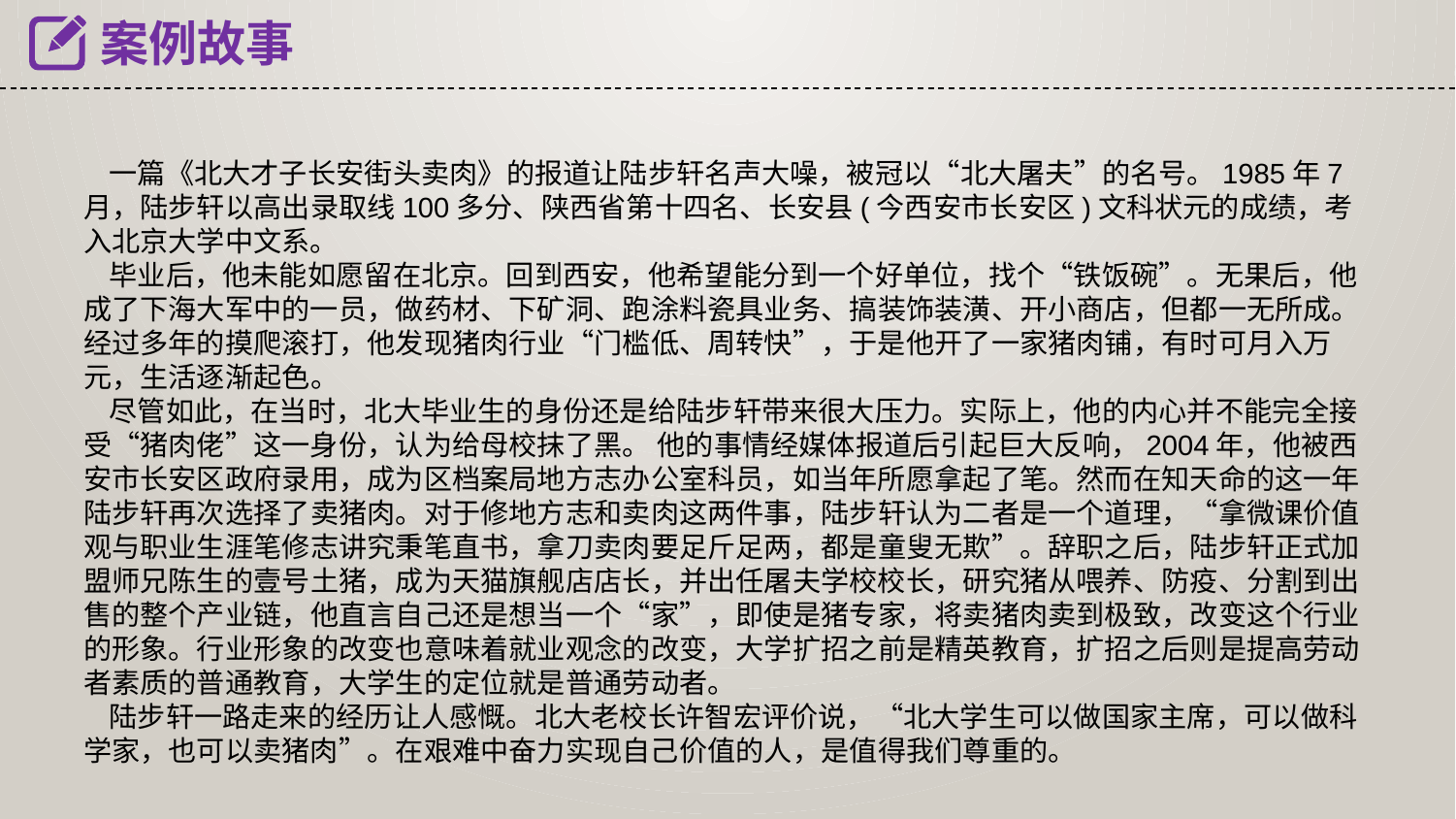

案例故事

   一篇《北大才子长安街头卖肉》的报道让陆步轩名声大噪，被冠以“北大屠夫”的名号。1985年7月，陆步轩以高出录取线100多分、陕西省第十四名、长安县(今西安市长安区)文科状元的成绩，考入北京大学中文系。
   毕业后，他未能如愿留在北京。回到西安，他希望能分到一个好单位，找个“铁饭碗”。无果后，他成了下海大军中的一员，做药材、下矿洞、跑涂料瓷具业务、搞装饰装潢、开小商店，但都一无所成。经过多年的摸爬滚打，他发现猪肉行业“门槛低、周转快”，于是他开了一家猪肉铺，有时可月入万元，生活逐渐起色。
   尽管如此，在当时，北大毕业生的身份还是给陆步轩带来很大压力。实际上，他的内心并不能完全接受“猪肉佬”这一身份，认为给母校抹了黑。 他的事情经媒体报道后引起巨大反响，2004年，他被西安市长安区政府录用，成为区档案局地方志办公室科员，如当年所愿拿起了笔。然而在知天命的这一年陆步轩再次选择了卖猪肉。对于修地方志和卖肉这两件事，陆步轩认为二者是一个道理，“拿微课价值观与职业生涯笔修志讲究秉笔直书，拿刀卖肉要足斤足两，都是童叟无欺”。辞职之后，陆步轩正式加盟师兄陈生的壹号土猪，成为天猫旗舰店店长，并出任屠夫学校校长，研究猪从喂养、防疫、分割到出售的整个产业链，他直言自己还是想当一个“家”，即使是猪专家，将卖猪肉卖到极致，改变这个行业的形象。行业形象的改变也意味着就业观念的改变，大学扩招之前是精英教育，扩招之后则是提高劳动者素质的普通教育，大学生的定位就是普通劳动者。
   陆步轩一路走来的经历让人感慨。北大老校长许智宏评价说，“北大学生可以做国家主席，可以做科学家，也可以卖猪肉”。在艰难中奋力实现自己价值的人，是值得我们尊重的。
73